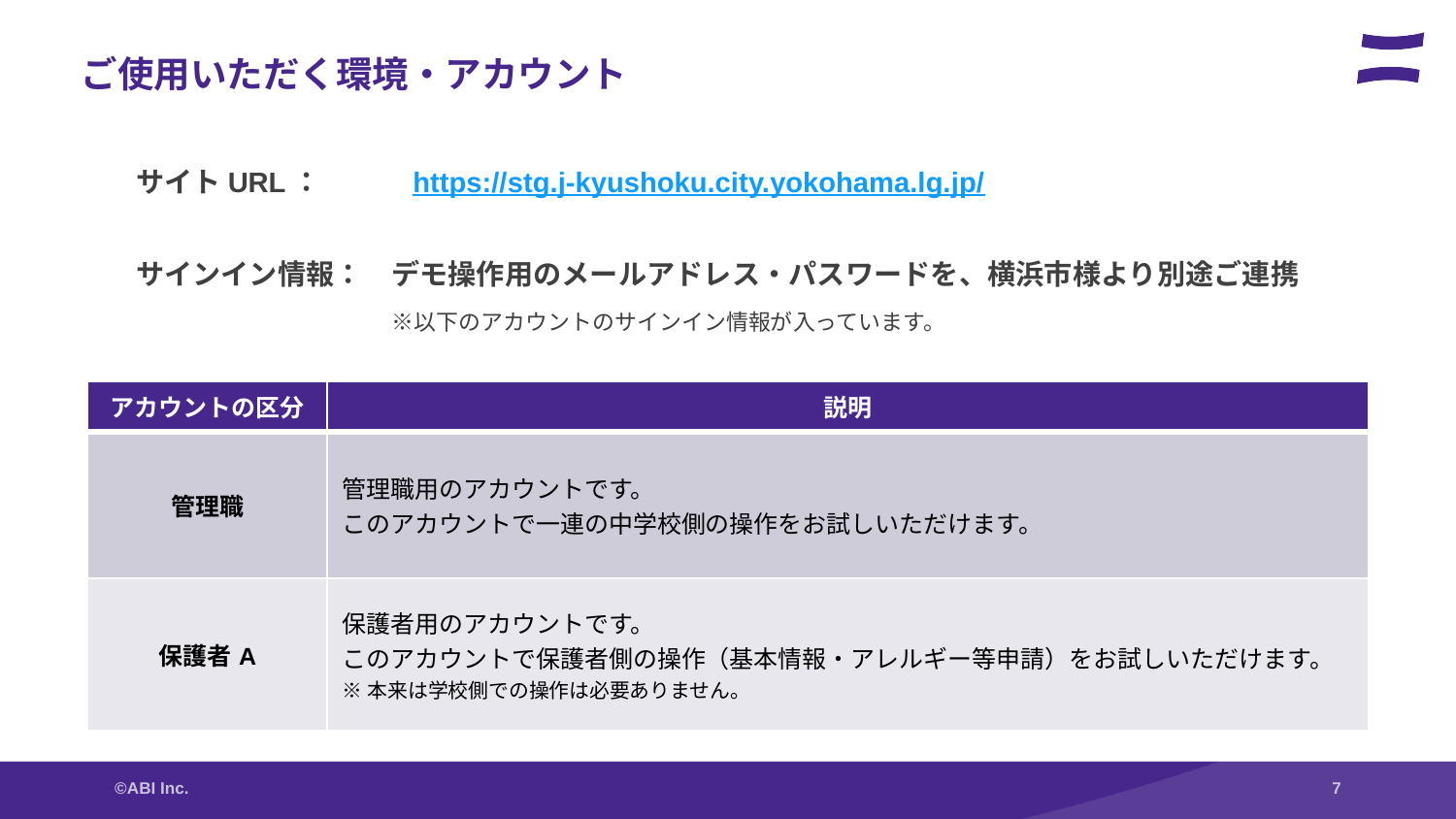

# ご使用いただく環境・アカウント
サイトURL：　　　https://stg.j-kyushoku.city.yokohama.lg.jp/

サインイン情報：　デモ操作用のメールアドレス・パスワードを、横浜市様より別途ご連携
　　　　　　　　　※以下のアカウントのサインイン情報が入っています。
| アカウントの区分 | 説明 |
| --- | --- |
| 管理職 | 管理職用のアカウントです。 このアカウントで一連の中学校側の操作をお試しいただけます。 |
| 保護者A | 保護者用のアカウントです。 このアカウントで保護者側の操作（基本情報・アレルギー等申請）をお試しいただけます。 ※本来は学校側での操作は必要ありません。 |
©ABI Inc.
7